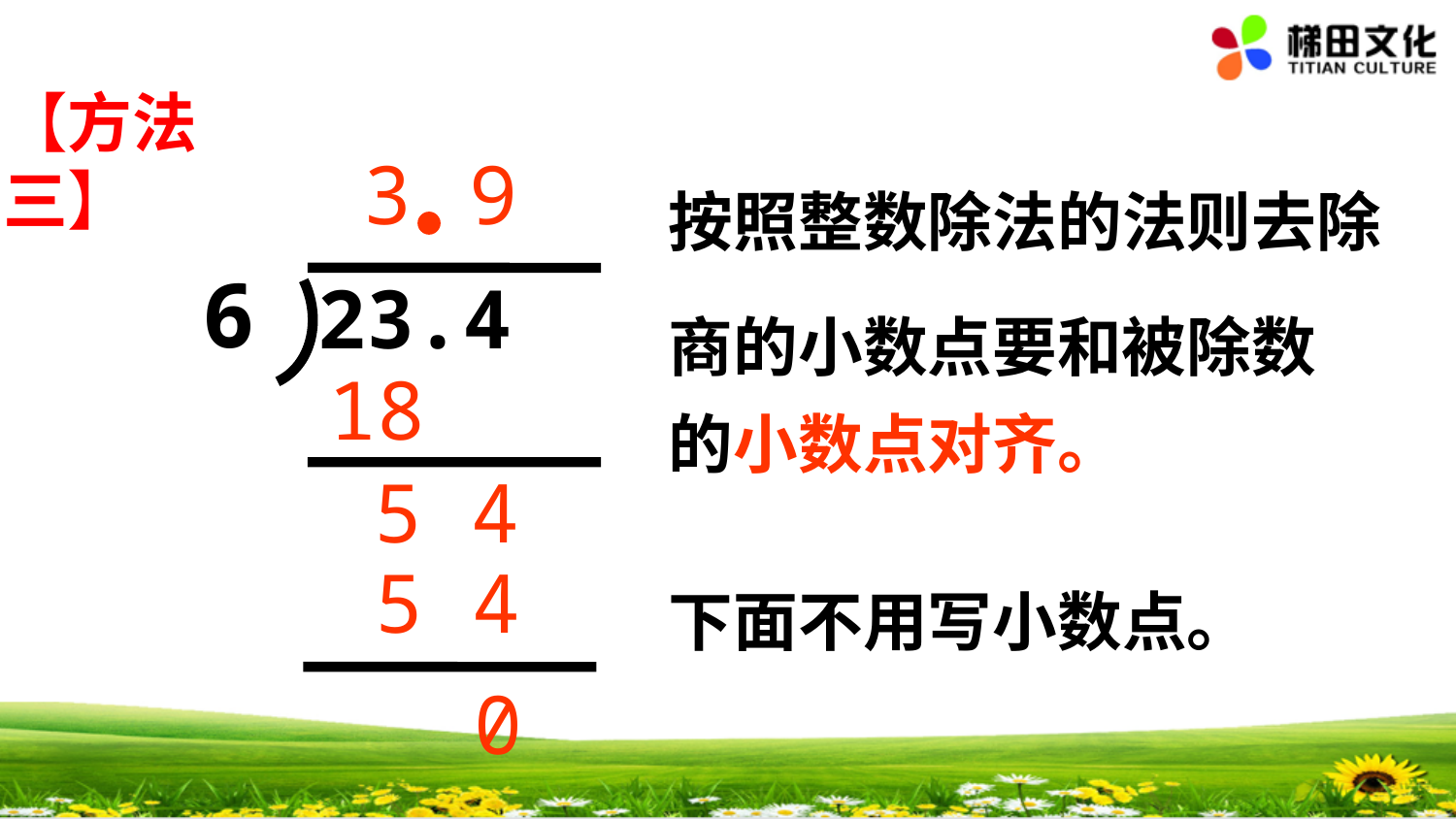

【方法三】
3
9
按照整数除法的法则去除

6
23.4

商的小数点要和被除数的小数点对齐。
18
5 4

5 4
下面不用写小数点。

0